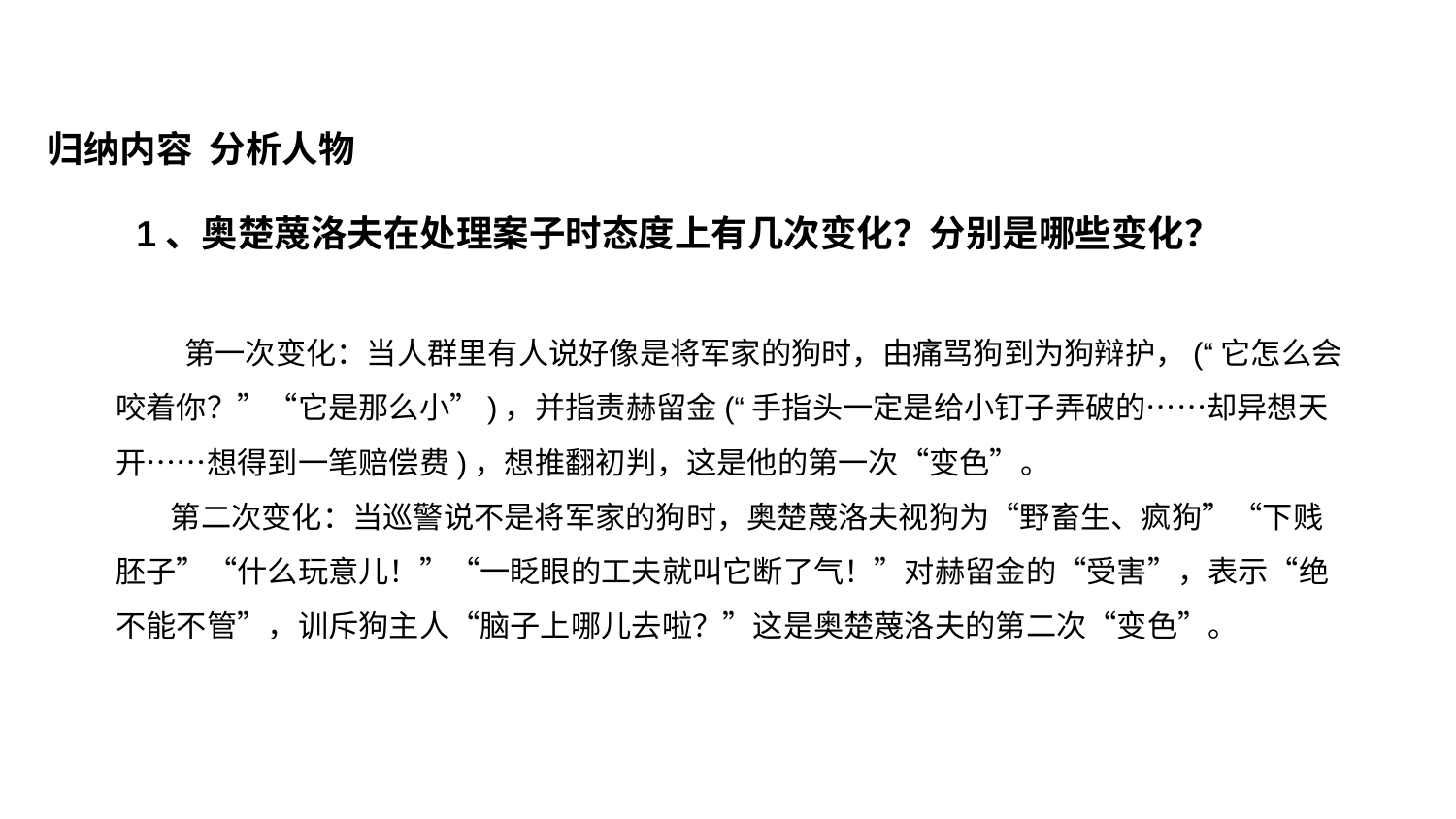

归纳内容  分析人物
1、奥楚蔑洛夫在处理案子时态度上有几次变化？分别是哪些变化？
 第一次变化：当人群里有人说好像是将军家的狗时，由痛骂狗到为狗辩护，(“它怎么会咬着你？”“它是那么小”)，并指责赫留金(“手指头一定是给小钉子弄破的……却异想天开……想得到一笔赔偿费)，想推翻初判，这是他的第一次“变色”。
第二次变化：当巡警说不是将军家的狗时，奥楚蔑洛夫视狗为“野畜生、疯狗”“下贱胚子”“什么玩意儿！”“一眨眼的工夫就叫它断了气！”对赫留金的“受害”，表示“绝不能不管”，训斥狗主人“脑子上哪儿去啦？”这是奥楚蔑洛夫的第二次“变色”。